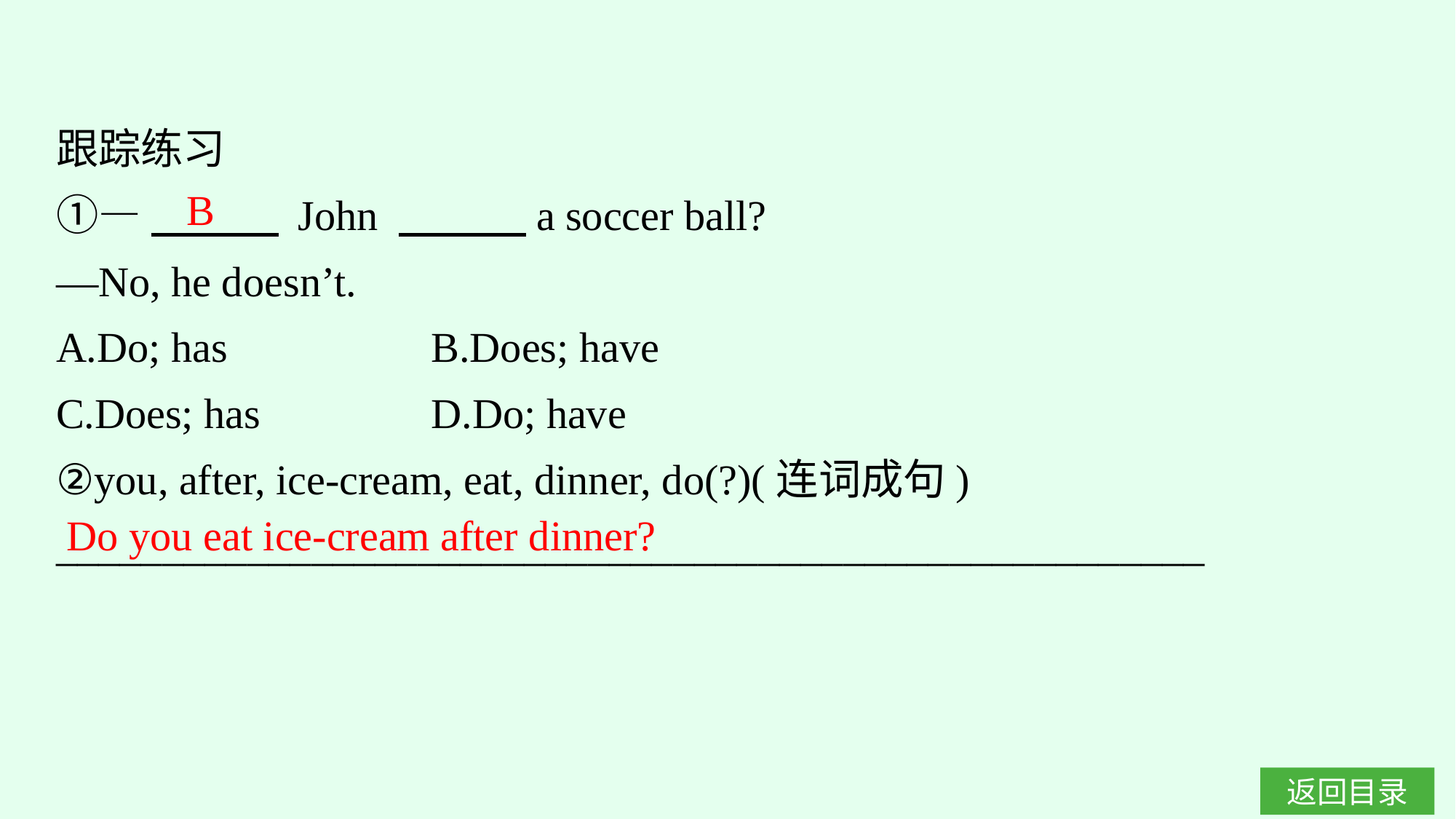

跟踪练习
①—　　　 John 　　　a soccer ball?
—No, he doesn’t.
A.Do; has　　　　	B.Does; have
C.Does; has		D.Do; have
②you, after, ice-cream, eat, dinner, do(?)(连词成句)
______________________________________________________
B
Do you eat ice-cream after dinner?